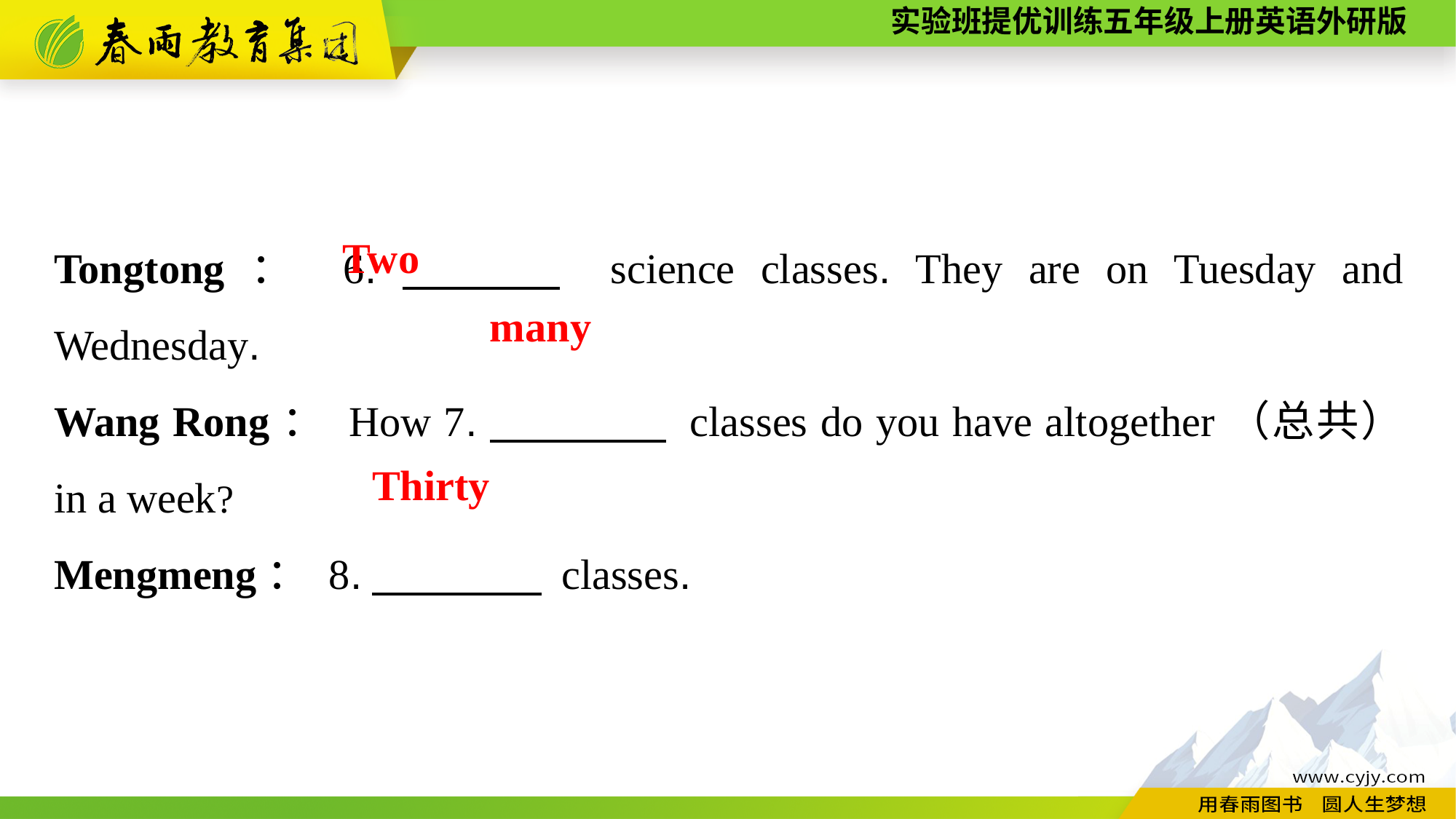

Tongtong： 6.　　　 science classes. They are on Tuesday and Wednesday.
Wang Rong： How 7.　　　　 classes do you have altogether（总共） in a week?
Mengmeng： 8.　　　　 classes.
Two
many
Thirty